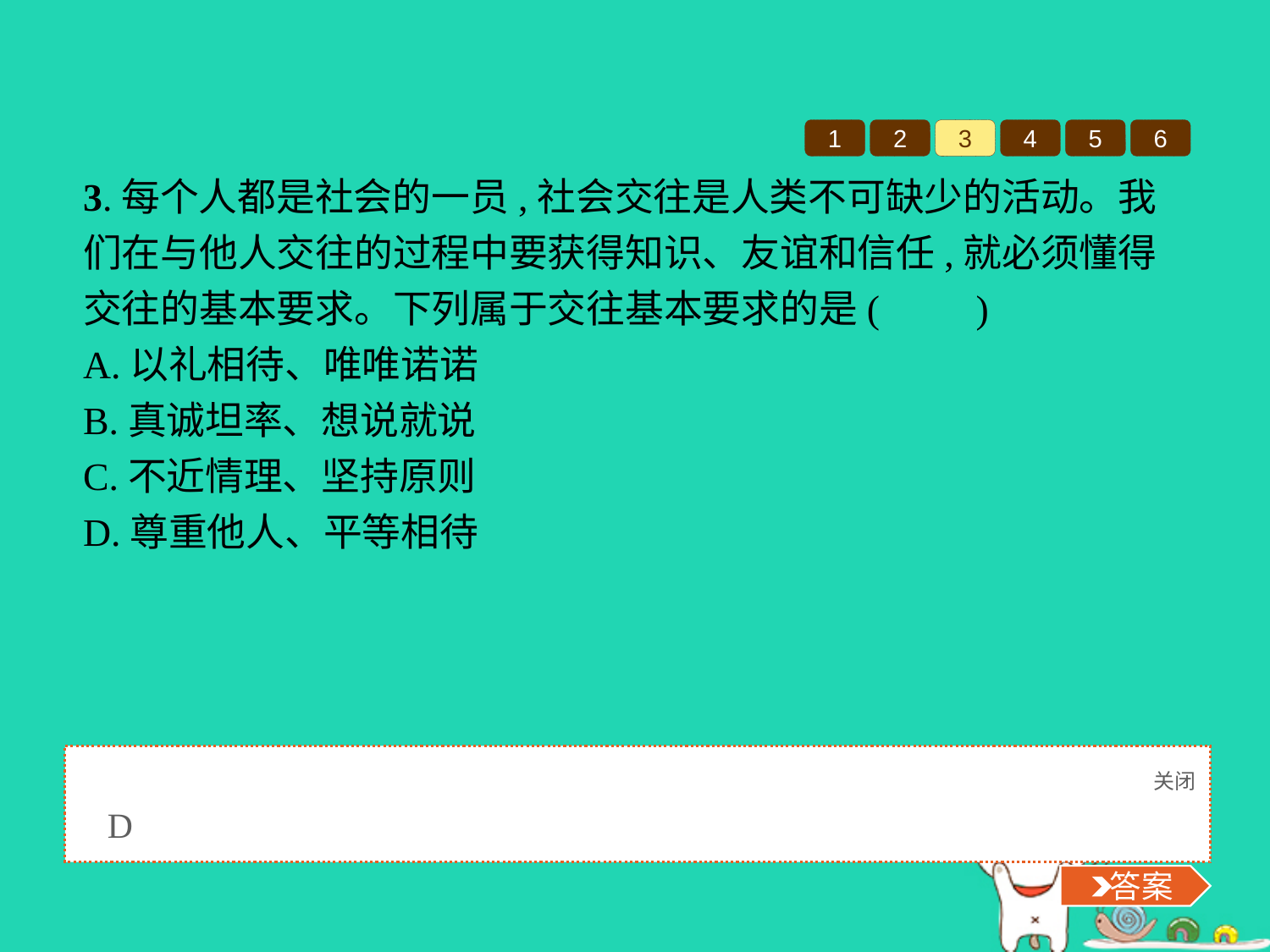

1
2
3
4
5
6
3.每个人都是社会的一员,社会交往是人类不可缺少的活动。我们在与他人交往的过程中要获得知识、友谊和信任,就必须懂得交往的基本要求。下列属于交往基本要求的是(　　)
A.以礼相待、唯唯诺诺
B.真诚坦率、想说就说
C.不近情理、坚持原则
D.尊重他人、平等相待

关闭
  答案

D
  答案